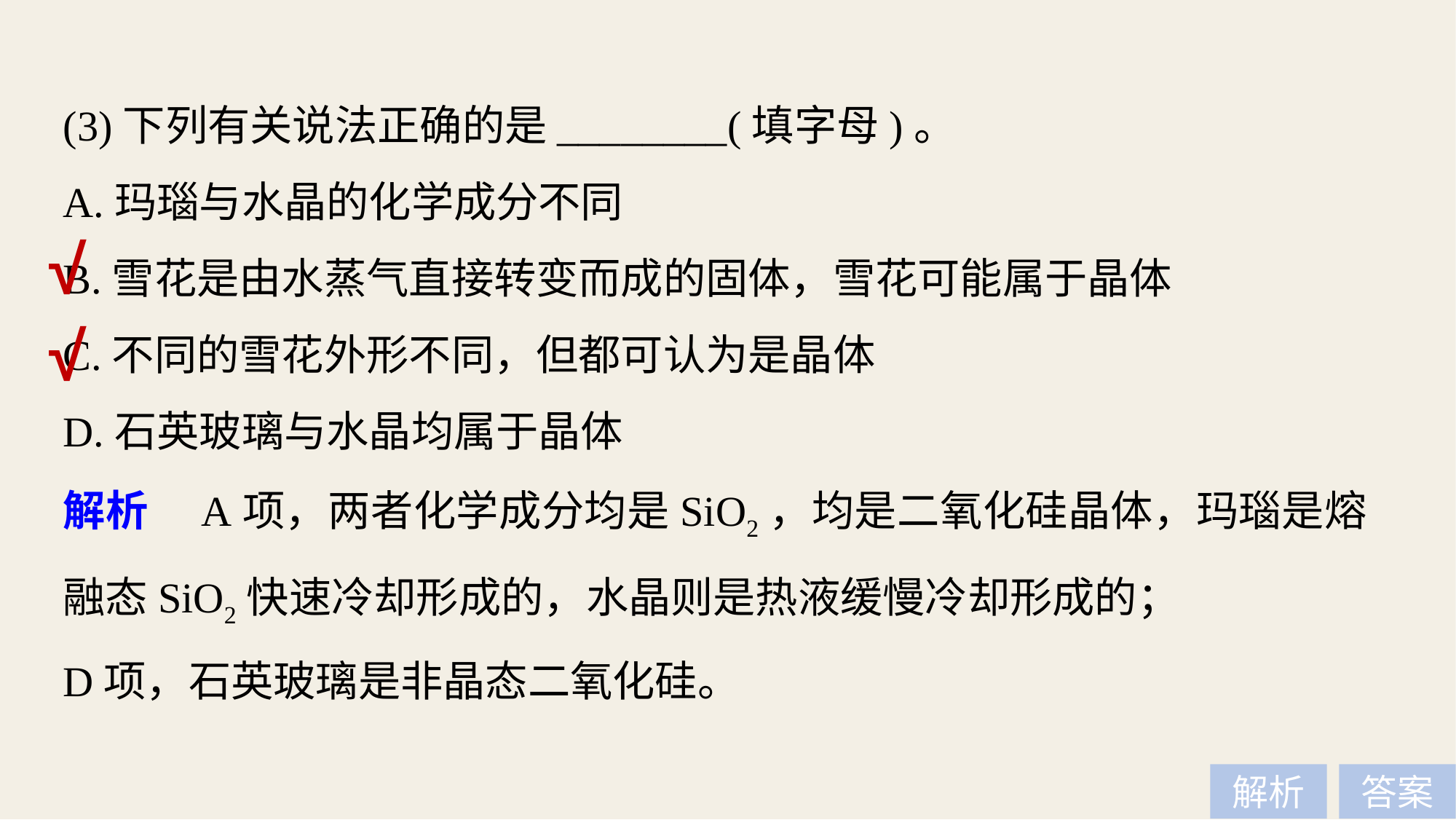

(3)下列有关说法正确的是________(填字母)。
A.玛瑙与水晶的化学成分不同
B.雪花是由水蒸气直接转变而成的固体，雪花可能属于晶体
C.不同的雪花外形不同，但都可认为是晶体
D.石英玻璃与水晶均属于晶体
√
√
解析　A项，两者化学成分均是SiO2，均是二氧化硅晶体，玛瑙是熔融态SiO2快速冷却形成的，水晶则是热液缓慢冷却形成的；
D项，石英玻璃是非晶态二氧化硅。
解析
答案